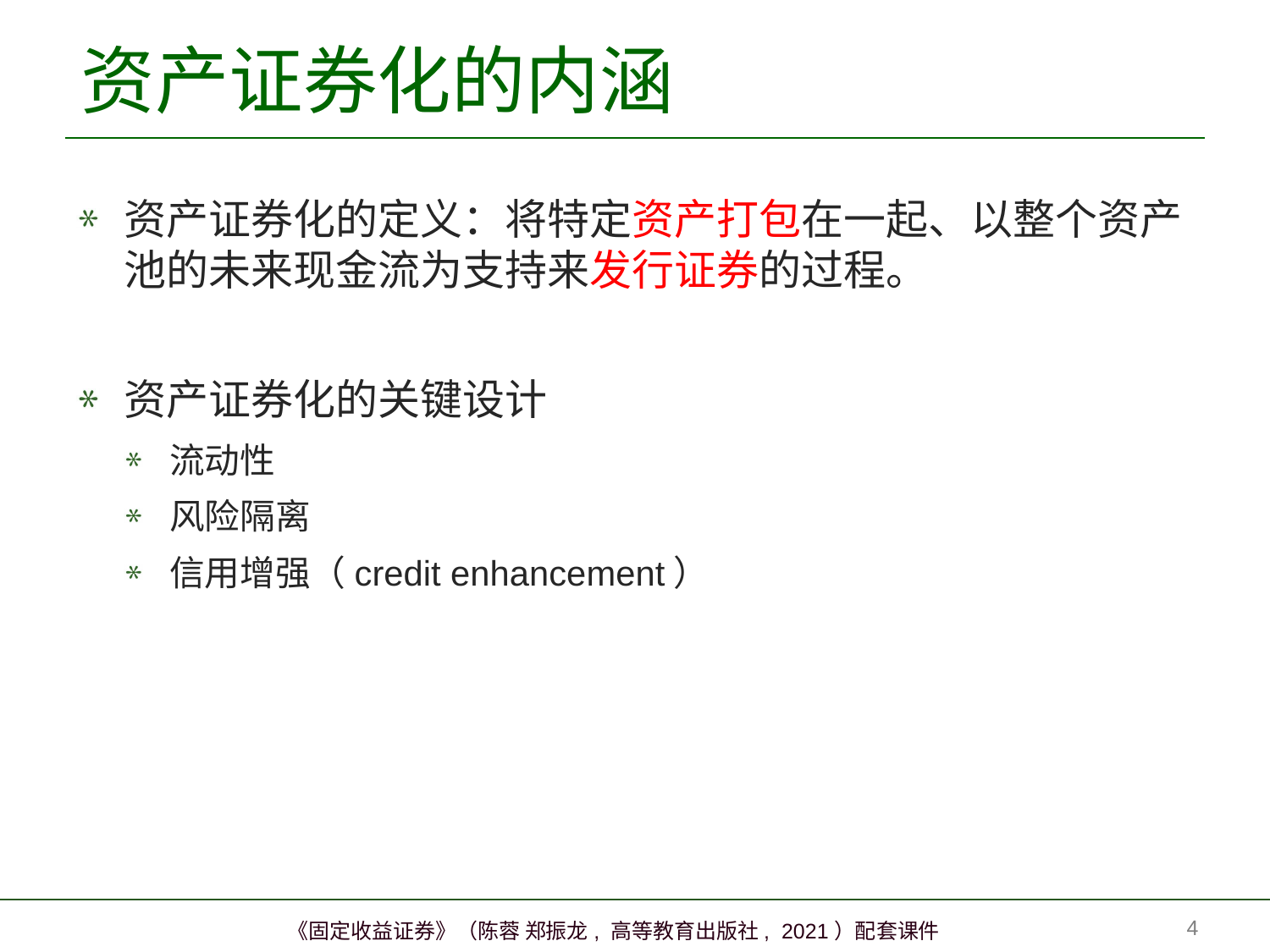

# 资产证券化的内涵
资产证券化的定义：将特定资产打包在一起、以整个资产池的未来现金流为支持来发行证券的过程。

资产证券化的关键设计
流动性
风险隔离
信用增强（credit enhancement）
4